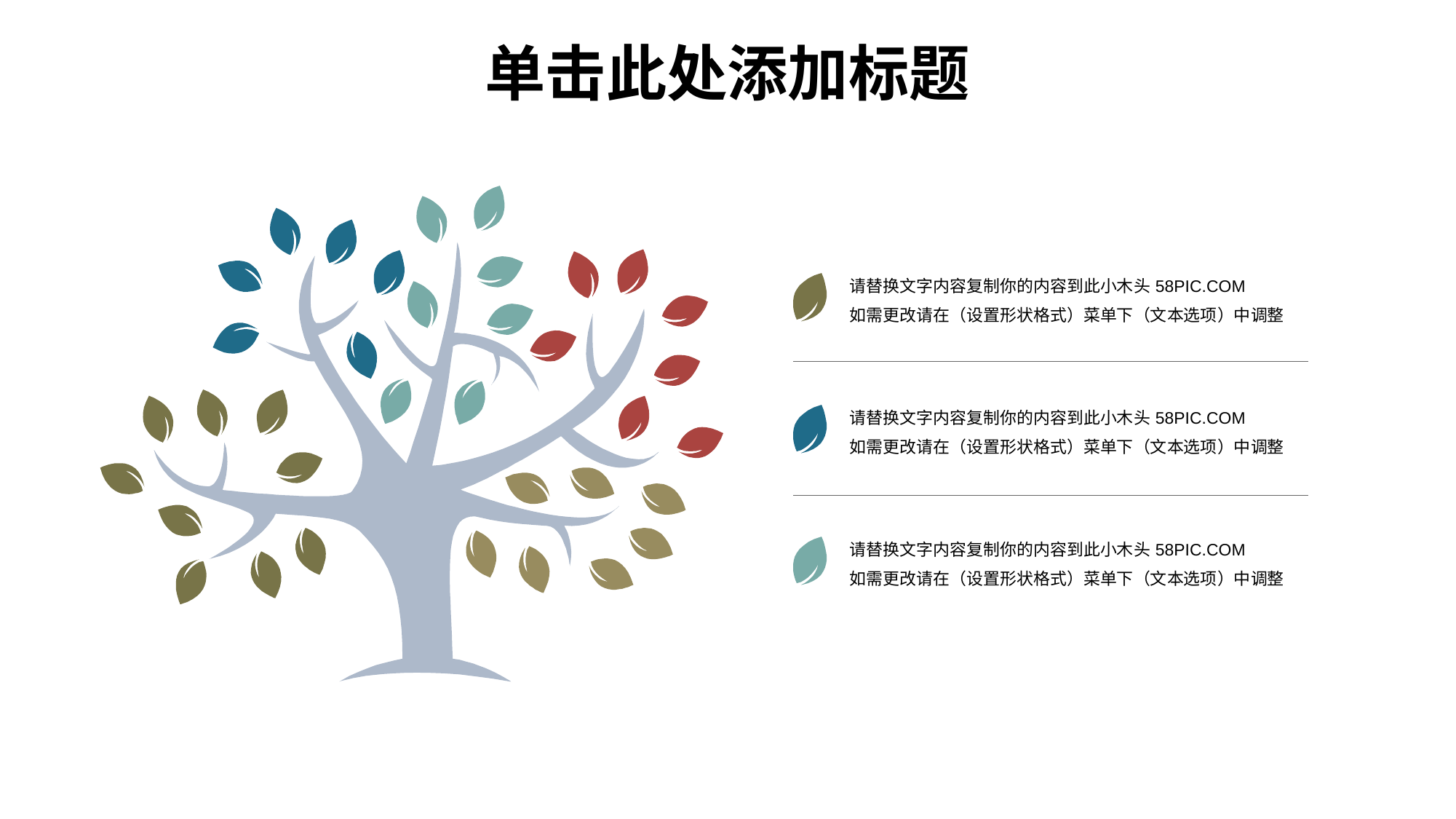

单击此处添加标题

请替换文字内容复制你的内容到此小木头58PIC.COM
如需更改请在（设置形状格式）菜单下（文本选项）中调整

请替换文字内容复制你的内容到此小木头58PIC.COM
如需更改请在（设置形状格式）菜单下（文本选项）中调整

请替换文字内容复制你的内容到此小木头58PIC.COM
如需更改请在（设置形状格式）菜单下（文本选项）中调整